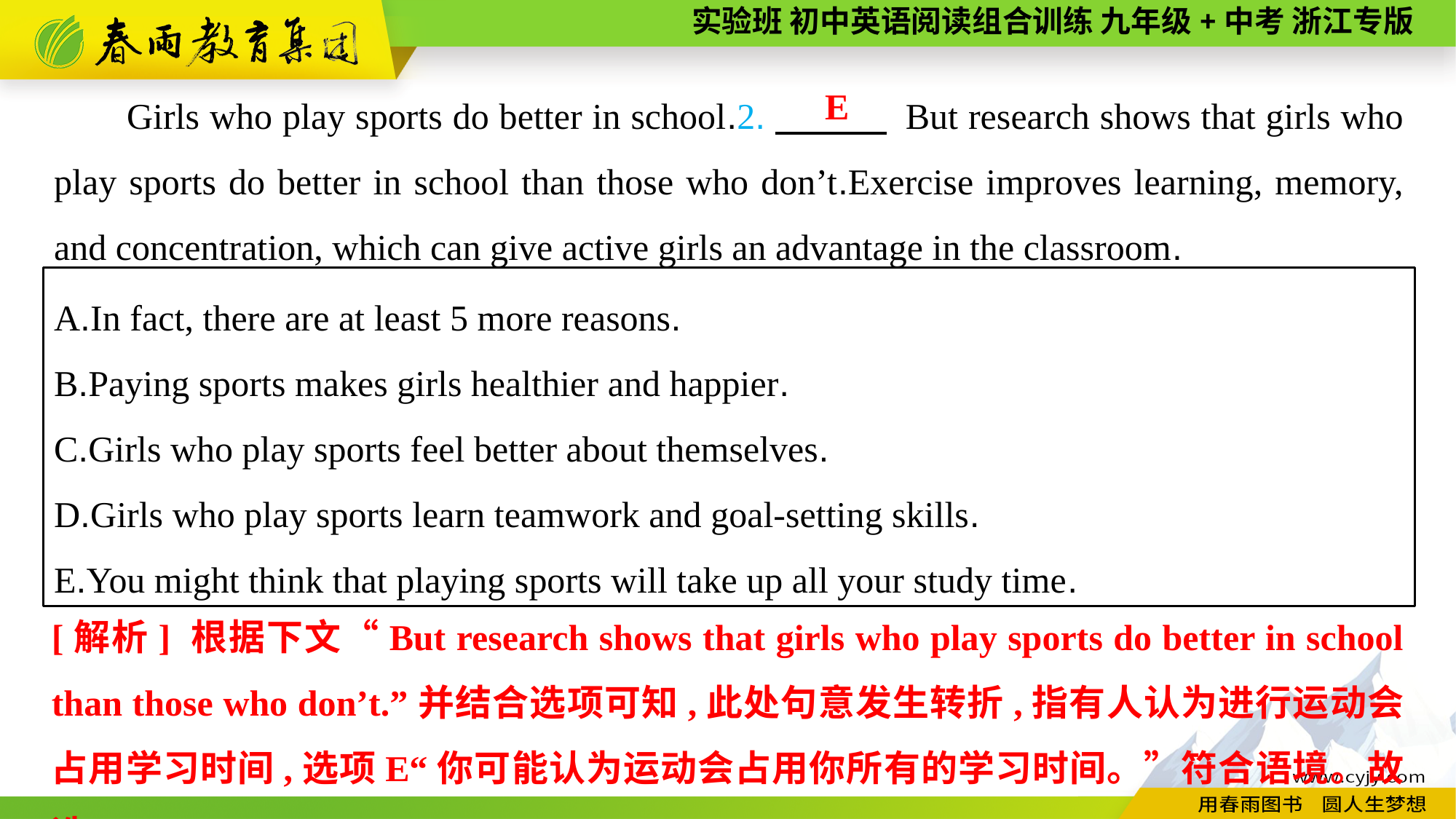

Girls who play sports do better in school.2.　　　 But research shows that girls who play sports do better in school than those who don’t.Exercise improves learning, memory, and concentration, which can give active girls an advantage in the classroom.
E
A.In fact, there are at least 5 more reasons.
B.Paying sports makes girls healthier and happier.
C.Girls who play sports feel better about themselves.
D.Girls who play sports learn teamwork and goal-setting skills.
E.You might think that playing sports will take up all your study time.
[解析] 根据下文“But research shows that girls who play sports do better in school than those who don’t.”并结合选项可知,此处句意发生转折,指有人认为进行运动会占用学习时间,选项E“你可能认为运动会占用你所有的学习时间。”符合语境。故选E。